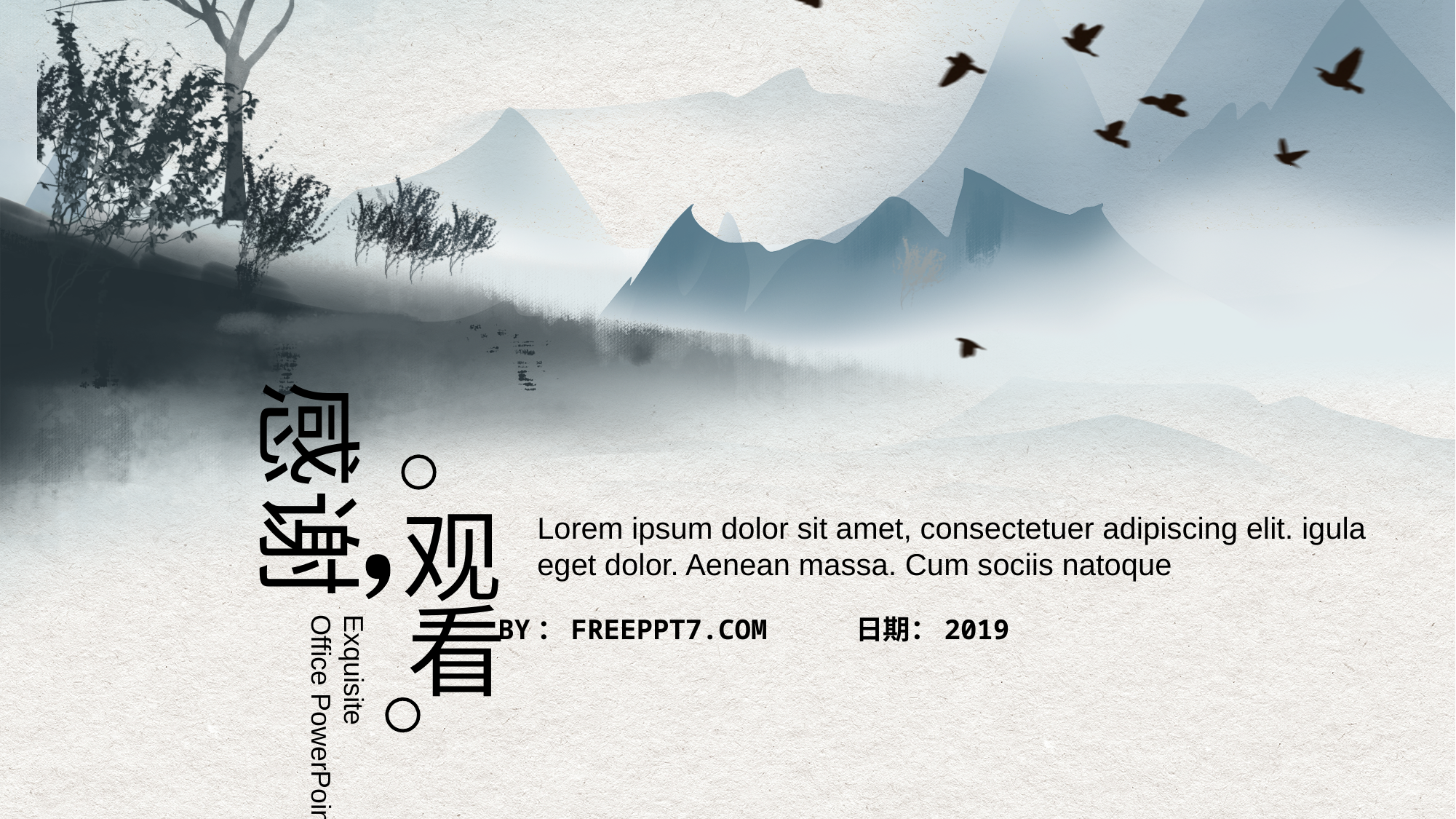

感谢

观
Lorem ipsum dolor sit amet, consectetuer adipiscing elit. igula
eget dolor. Aenean massa. Cum sociis natoque

看
BY：FREEPPT7.COM     日期：2019
Exquisite
Office PowerPoint